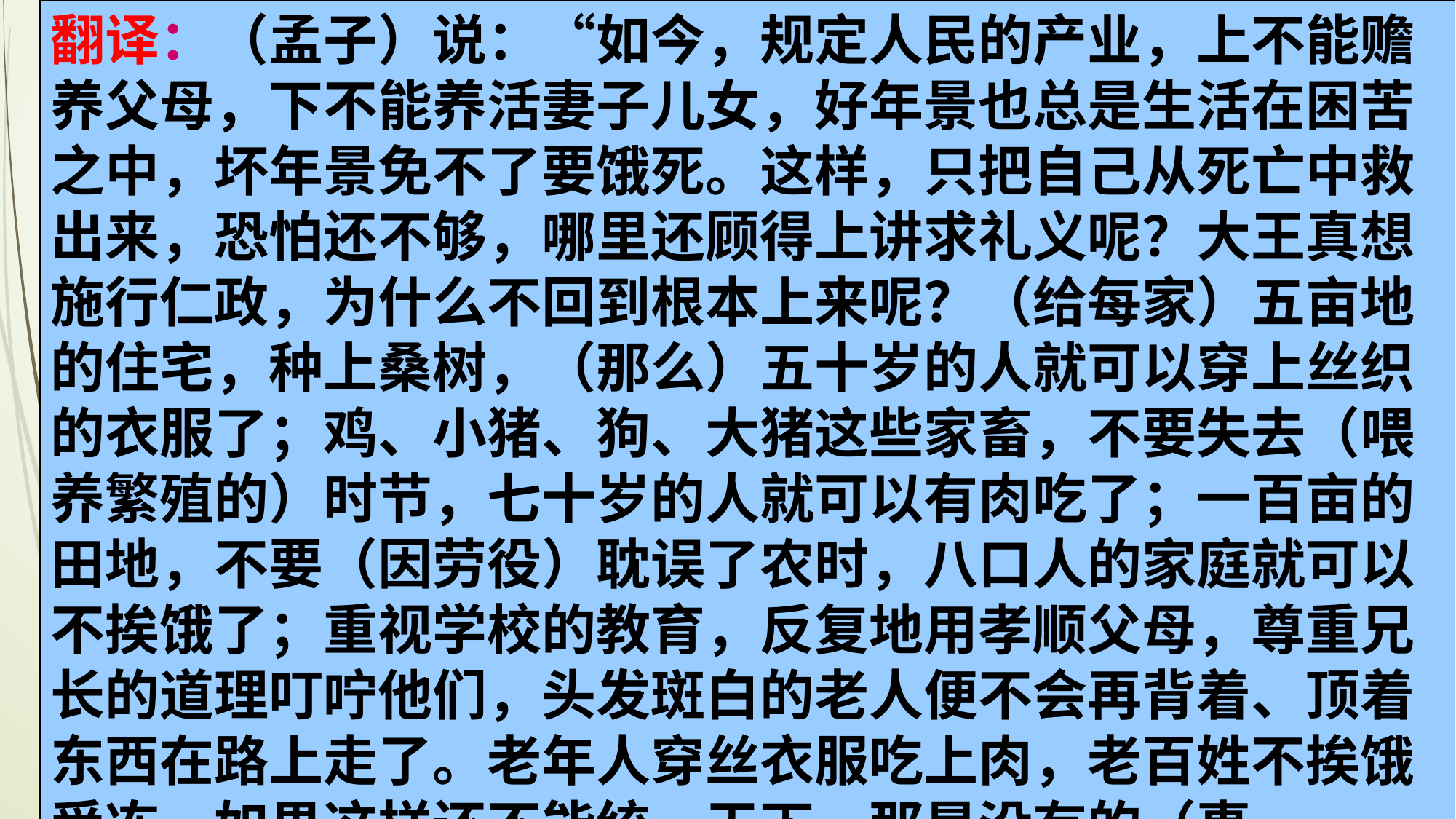

翻译：（孟子）说：“如今，规定人民的产业，上不能赡养父母，下不能养活妻子儿女，好年景也总是生活在困苦之中，坏年景免不了要饿死。这样，只把自己从死亡中救出来，恐怕还不够，哪里还顾得上讲求礼义呢？大王真想施行仁政，为什么不回到根本上来呢？（给每家）五亩地的住宅，种上桑树，（那么）五十岁的人就可以穿上丝织的衣服了；鸡、小猪、狗、大猪这些家畜，不要失去（喂养繁殖的）时节，七十岁的人就可以有肉吃了；一百亩的田地，不要（因劳役）耽误了农时，八口人的家庭就可以不挨饿了；重视学校的教育，反复地用孝顺父母，尊重兄长的道理叮咛他们，头发斑白的老人便不会再背着、顶着东西在路上走了。老年人穿丝衣服吃上肉，老百姓不挨饿受冻，如果这样还不能统一天下，那是没有的（事情）。”